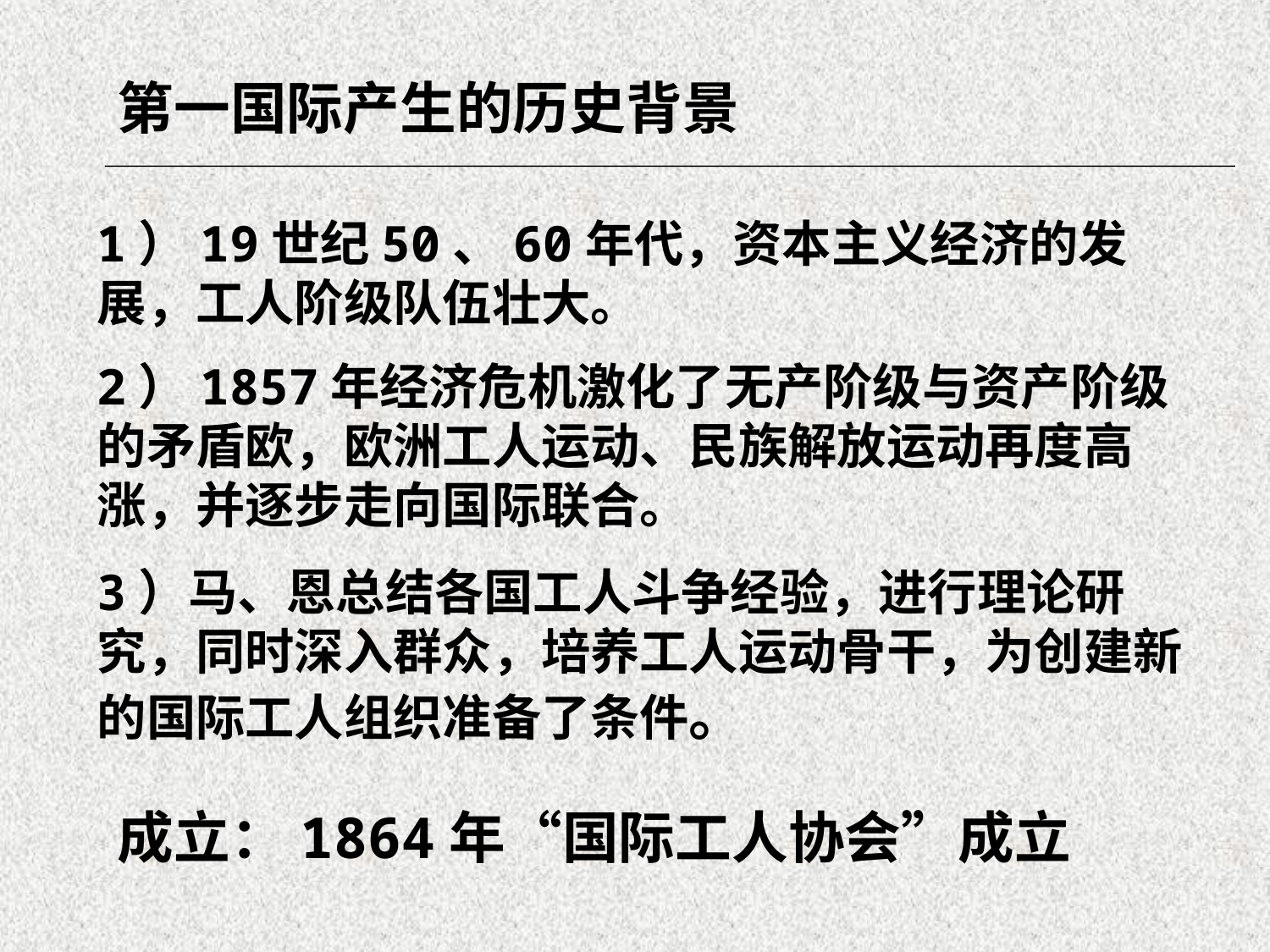

第一国际产生的历史背景

1）19世纪50、60年代，资本主义经济的发展，工人阶级队伍壮大。
2）1857年经济危机激化了无产阶级与资产阶级的矛盾欧，欧洲工人运动、民族解放运动再度高涨，并逐步走向国际联合。
3）马、恩总结各国工人斗争经验，进行理论研究，同时深入群众，培养工人运动骨干，为创建新的国际工人组织准备了条件。
成立：1864年“国际工人协会”成立